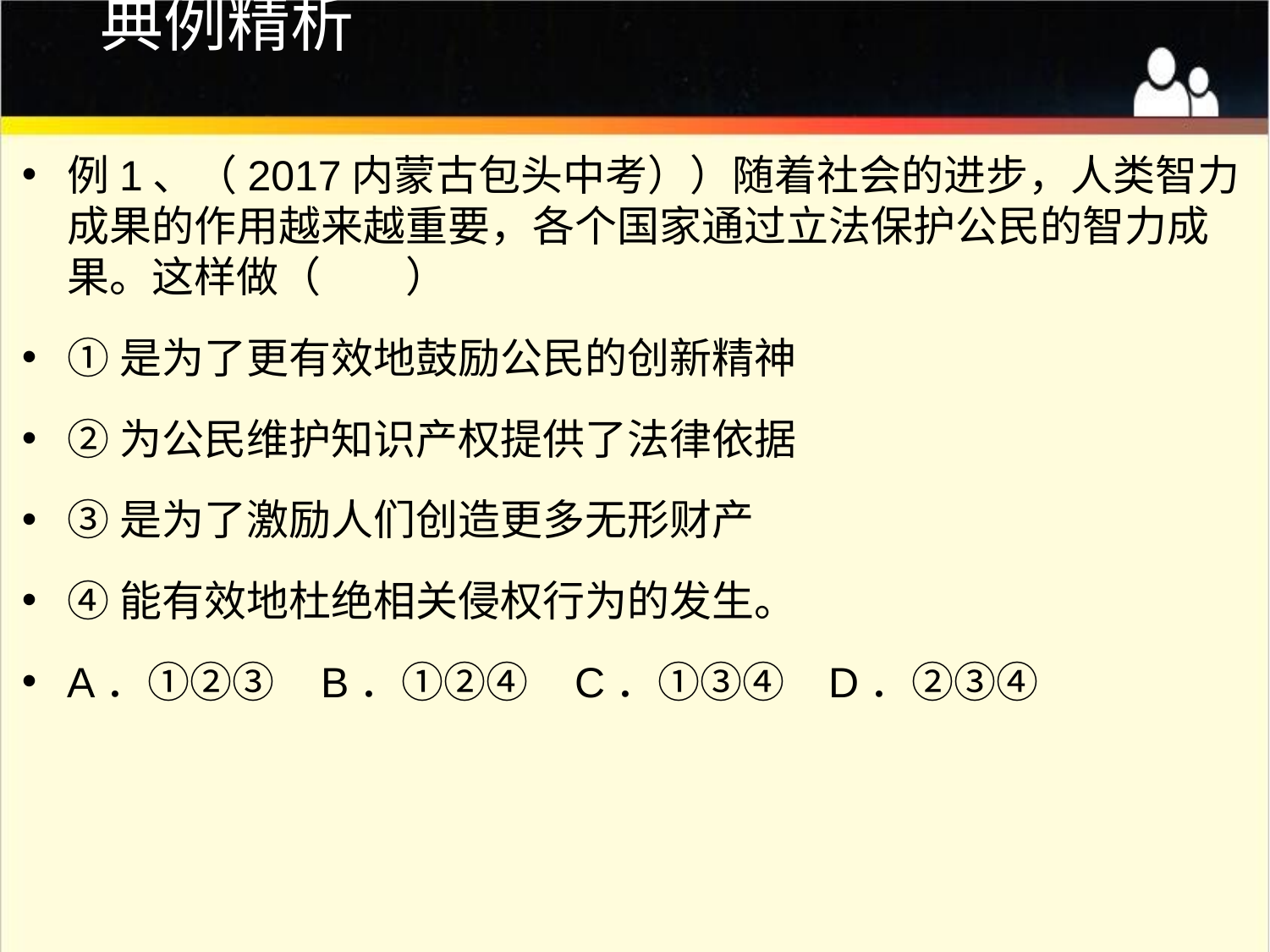

# 典例精析
例1、（2017内蒙古包头中考））随着社会的进步，人类智力成果的作用越来越重要，各个国家通过立法保护公民的智力成果。这样做（　　）
①是为了更有效地鼓励公民的创新精神
②为公民维护知识产权提供了法律依据
③是为了激励人们创造更多无形财产
④能有效地杜绝相关侵权行为的发生。
A．①②③	B．①②④	C．①③④	D．②③④